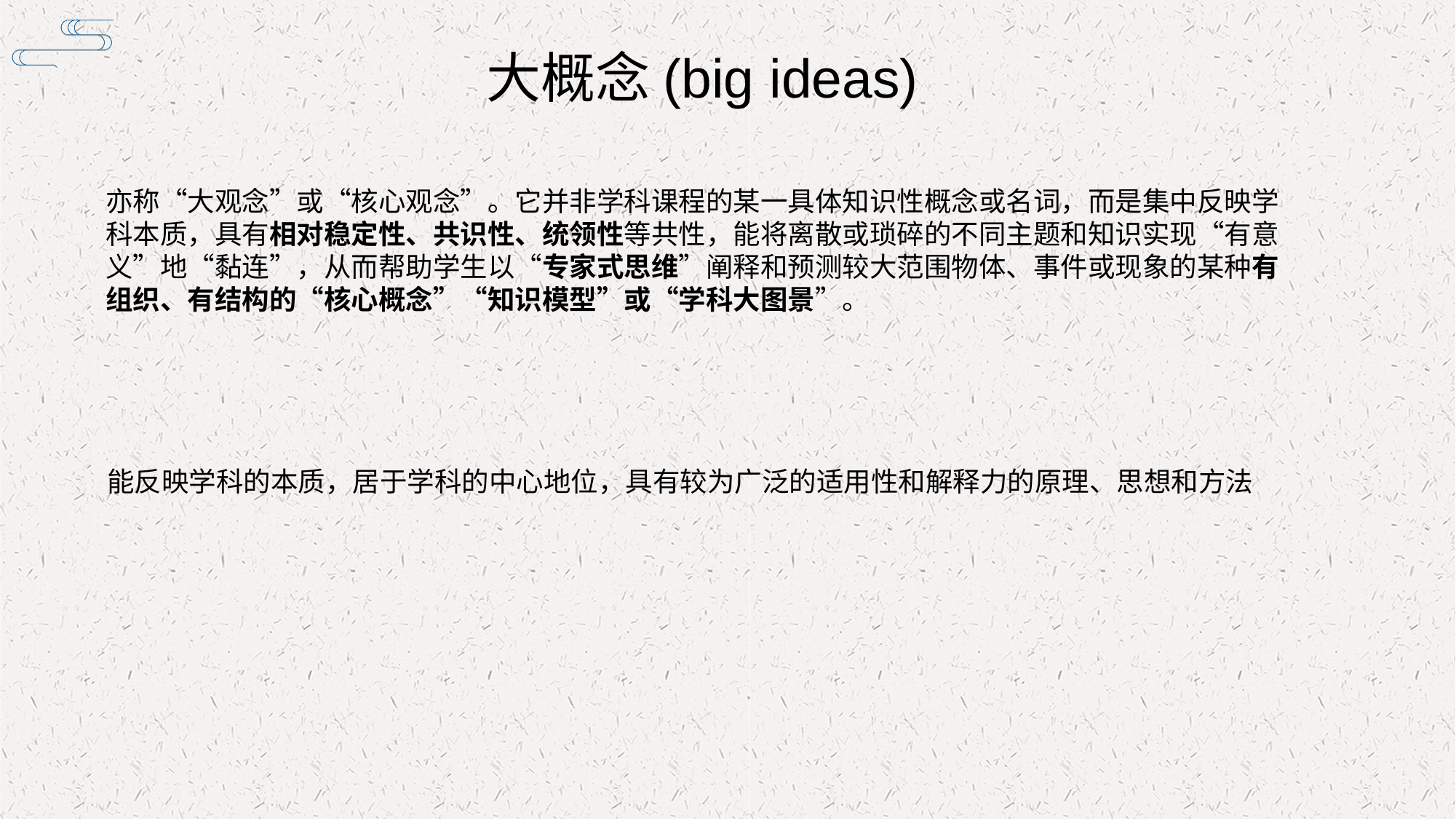

大概念(big ideas)
亦称“大观念”或“核心观念”。它并非学科课程的某一具体知识性概念或名词，而是集中反映学科本质，具有相对稳定性、共识性、统领性等共性，能将离散或琐碎的不同主题和知识实现“有意义”地“黏连”，从而帮助学生以“专家式思维”阐释和预测较大范围物体、事件或现象的某种有组织、有结构的“核心概念”“知识模型”或“学科大图景”。
能反映学科的本质，居于学科的中心地位，具有较为广泛的适用性和解释力的原理、思想和方法